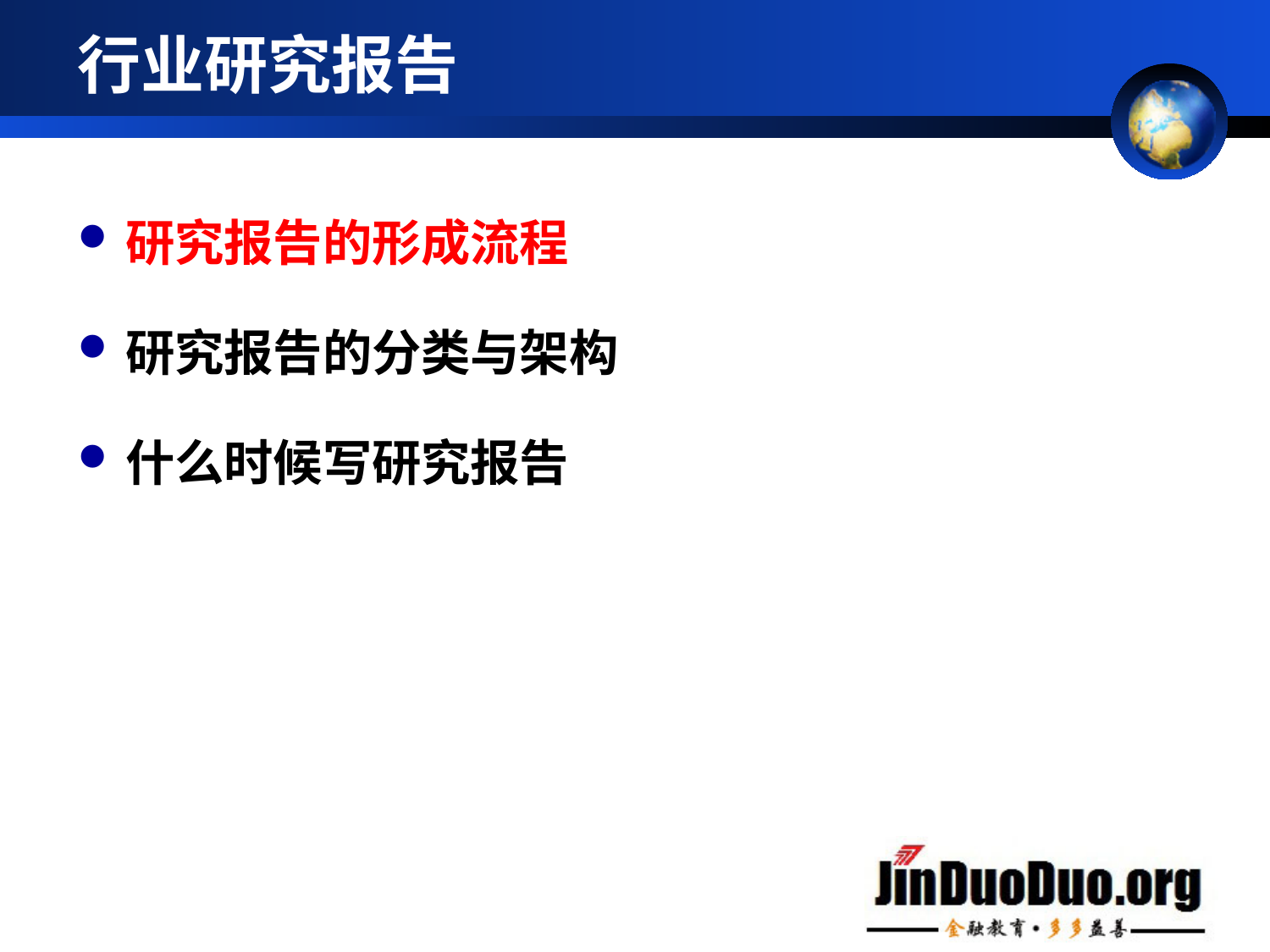

# 行业研究报告
研究报告的形成流程
研究报告的分类与架构
什么时候写研究报告